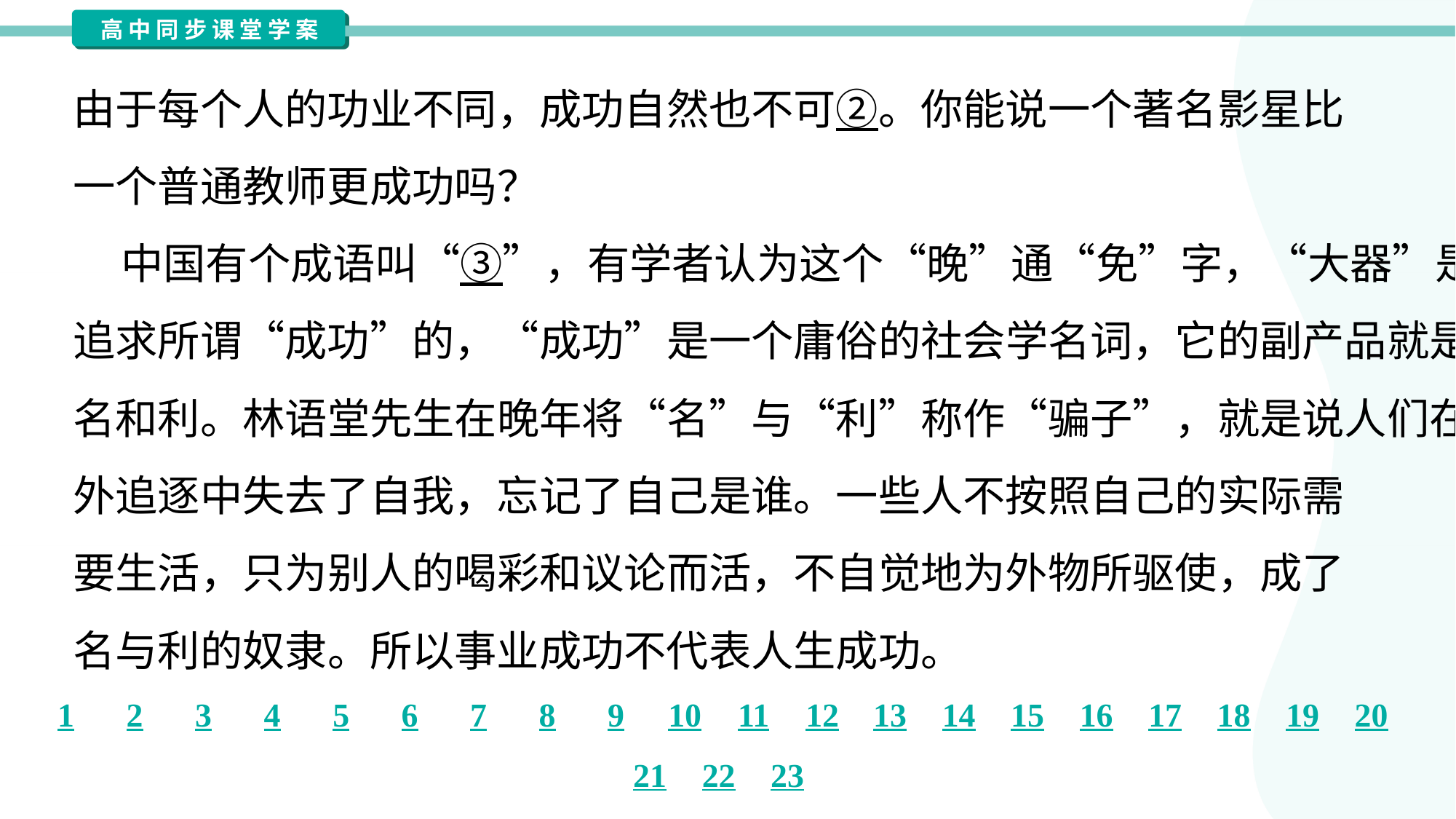

由于每个人的功业不同，成功自然也不可②。你能说一个著名影星比
一个普通教师更成功吗？
    中国有个成语叫“③”，有学者认为这个“晚”通“免”字，“大器”是不
追求所谓“成功”的，“成功”是一个庸俗的社会学名词，它的副产品就是
名和利。林语堂先生在晚年将“名”与“利”称作“骗子”，就是说人们在向
外追逐中失去了自我，忘记了自己是谁。一些人不按照自己的实际需
要生活，只为别人的喝彩和议论而活，不自觉地为外物所驱使，成了
名与利的奴隶。所以事业成功不代表人生成功。